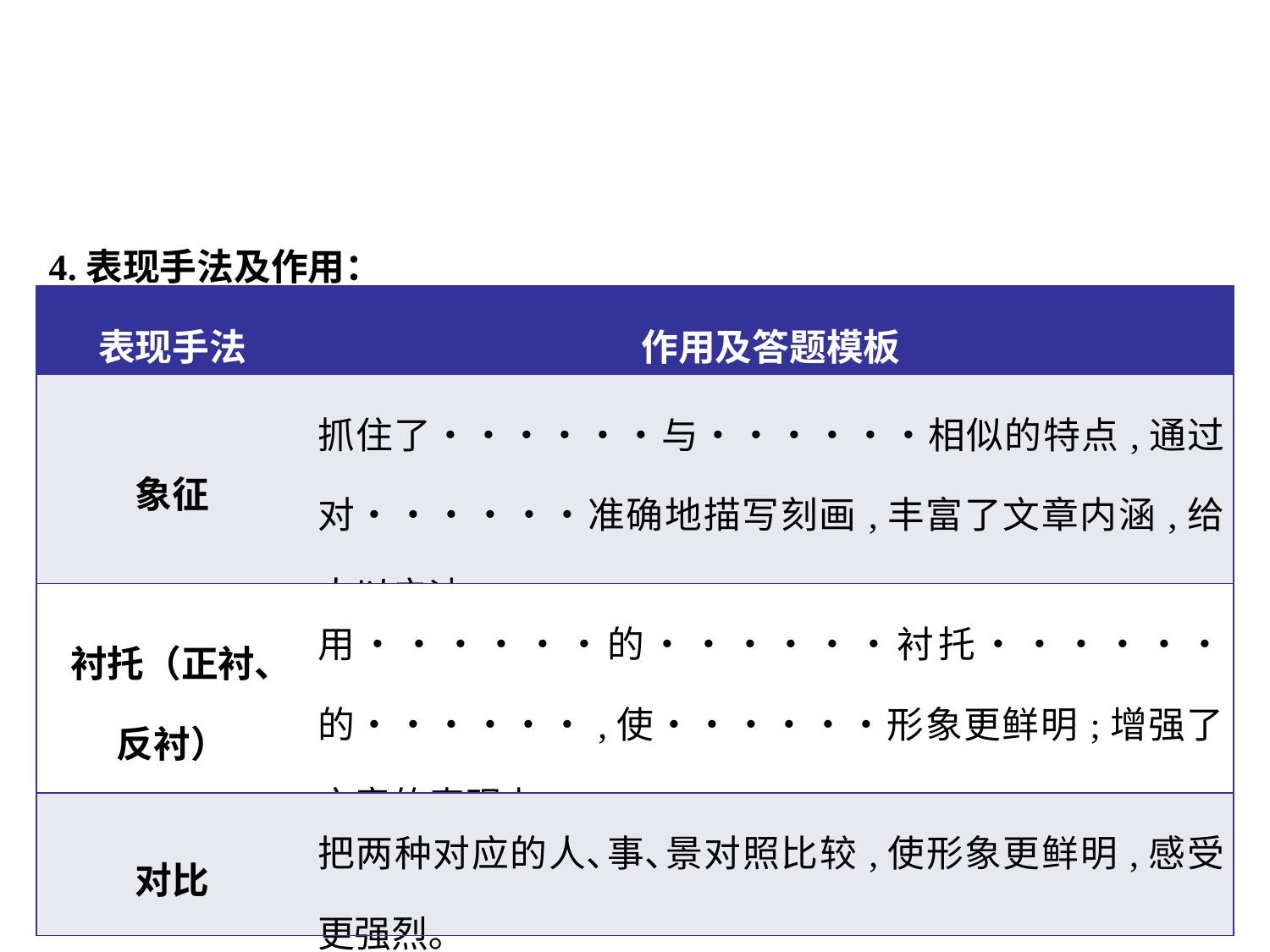

4.表现手法及作用：
| 表现手法 | 作用及答题模板 |
| --- | --- |
| 象征 | 抓住了••••••与••••••相似的特点,通过对••••••准确地描写刻画,丰富了文章内涵,给人以启迪｡ |
| 衬托（正衬､ 反衬） | 用••••••的••••••衬托••••••的••••••,使••••••形象更鲜明;增强了文章的表现力｡ |
| 对比 | 把两种对应的人､事､景对照比较,使形象更鲜明,感受更强烈｡ |